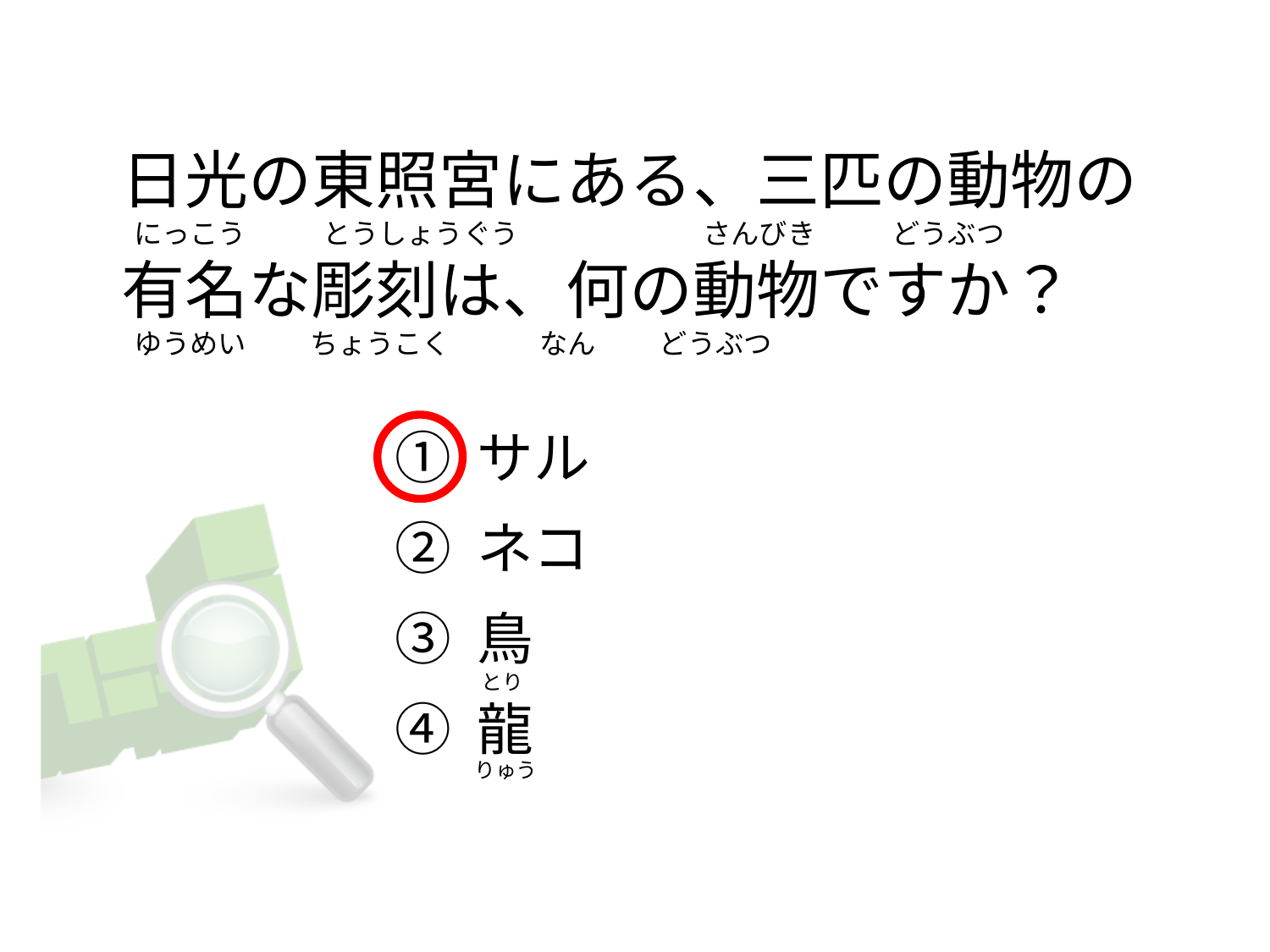

# 日光の東照宮にある、三匹の動物の   にっこう            とうしょうぐう                             さんびき            どうぶつ 有名な彫刻は、何の動物ですか？   ゆうめい          ちょうこく              なん          どうぶつ

① サル
② ネコ
③ 鳥
④ 龍
とり
りゅう